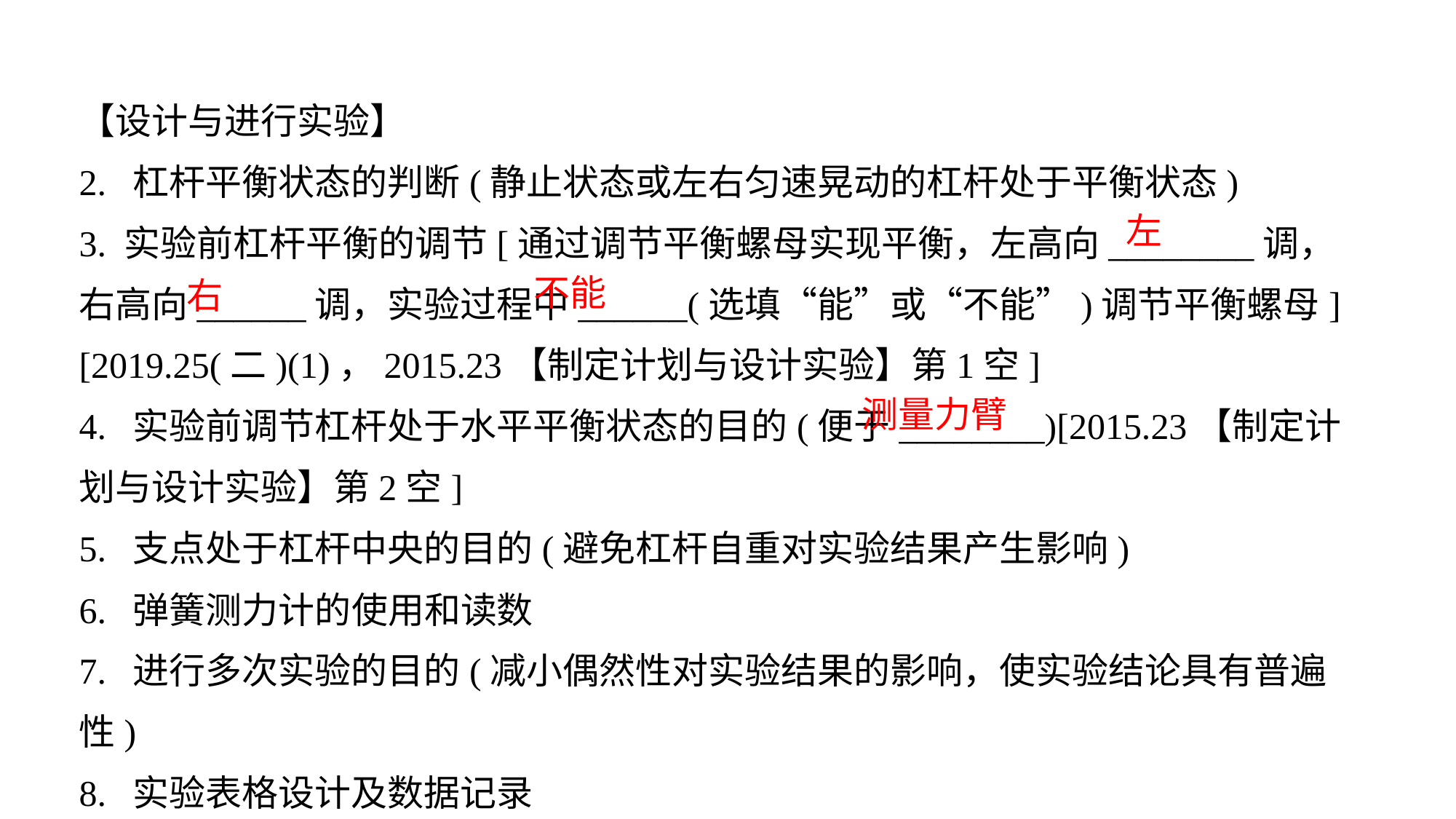

【设计与进行实验】
2.  杠杆平衡状态的判断(静止状态或左右匀速晃动的杠杆处于平衡状态)
3. 实验前杠杆平衡的调节[通过调节平衡螺母实现平衡，左高向________调，右高向______调，实验过程中______(选填“能”或“不能”)调节平衡螺母][2019.25(二)(1)，2015.23【制定计划与设计实验】第1空]4.  实验前调节杠杆处于水平平衡状态的目的(便于________)[2015.23【制定计划与设计实验】第2空] 5.  支点处于杠杆中央的目的(避免杠杆自重对实验结果产生影响)6.  弹簧测力计的使用和读数7.  进行多次实验的目的(减小偶然性对实验结果的影响，使实验结论具有普遍性)8.  实验表格设计及数据记录
左
不能
右
测量力臂